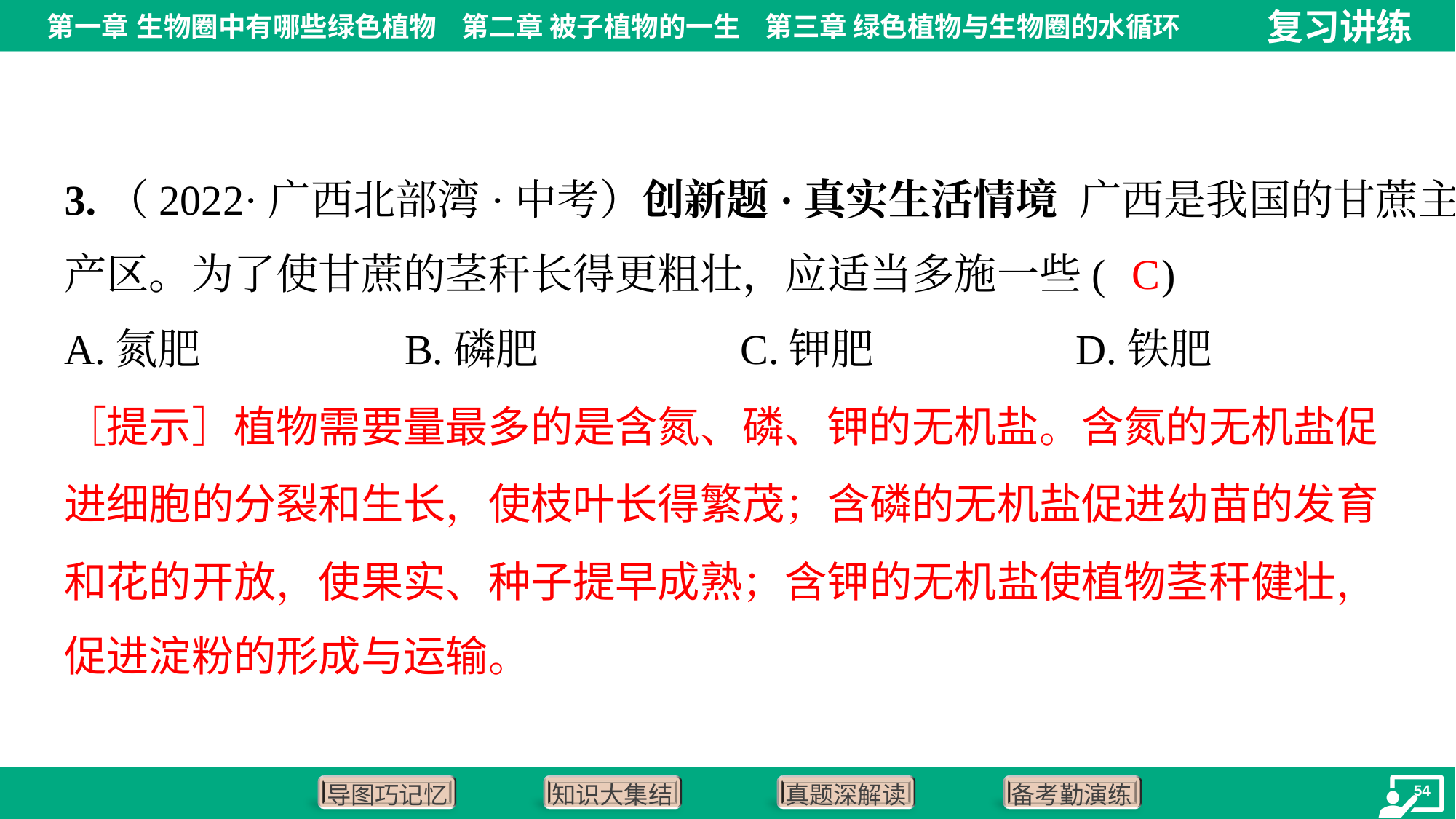

3.（2022·广西北部湾·中考）创新题·真实生活情境  广西是我国的甘蔗主
产区。为了使甘蔗的茎秆长得更粗壮，应适当多施一些(     )
C
A.氮肥	B.磷肥	C.钾肥	D.铁肥
［提示］植物需要量最多的是含氮、磷、钾的无机盐。含氮的无机盐促
进细胞的分裂和生长，使枝叶长得繁茂；含磷的无机盐促进幼苗的发育
和花的开放，使果实、种子提早成熟；含钾的无机盐使植物茎秆健壮，
促进淀粉的形成与运输。